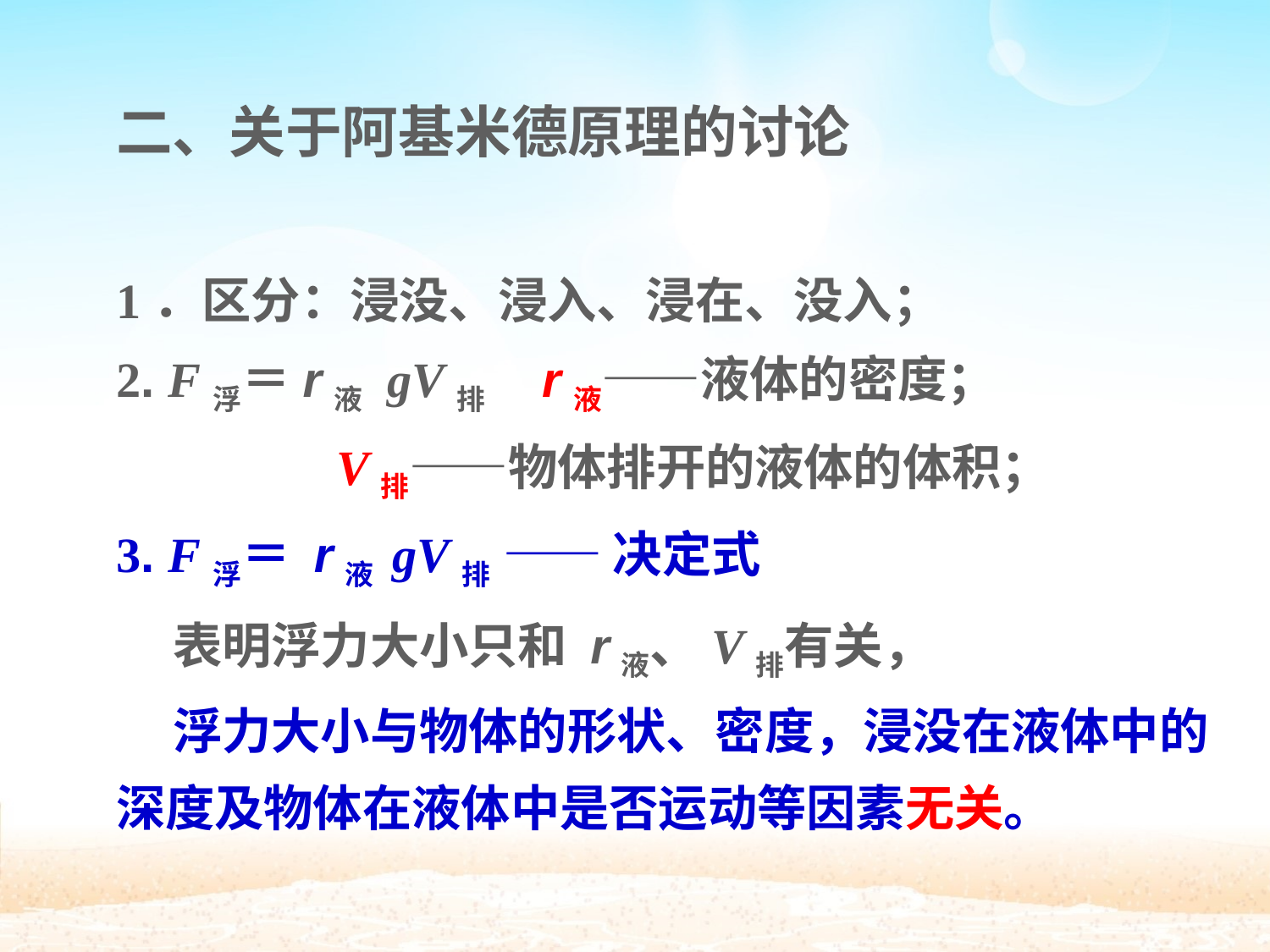

二、关于阿基米德原理的讨论
1．区分：浸没、浸入、浸在、没入；
2. F浮＝r液  gV排    r液——液体的密度；
                V排——物体排开的液体的体积；
3. F浮＝ r液 gV排  —— 决定式
    表明浮力大小只和 r液、V排有关，
    浮力大小与物体的形状、密度，浸没在液体中的深度及物体在液体中是否运动等因素无关。